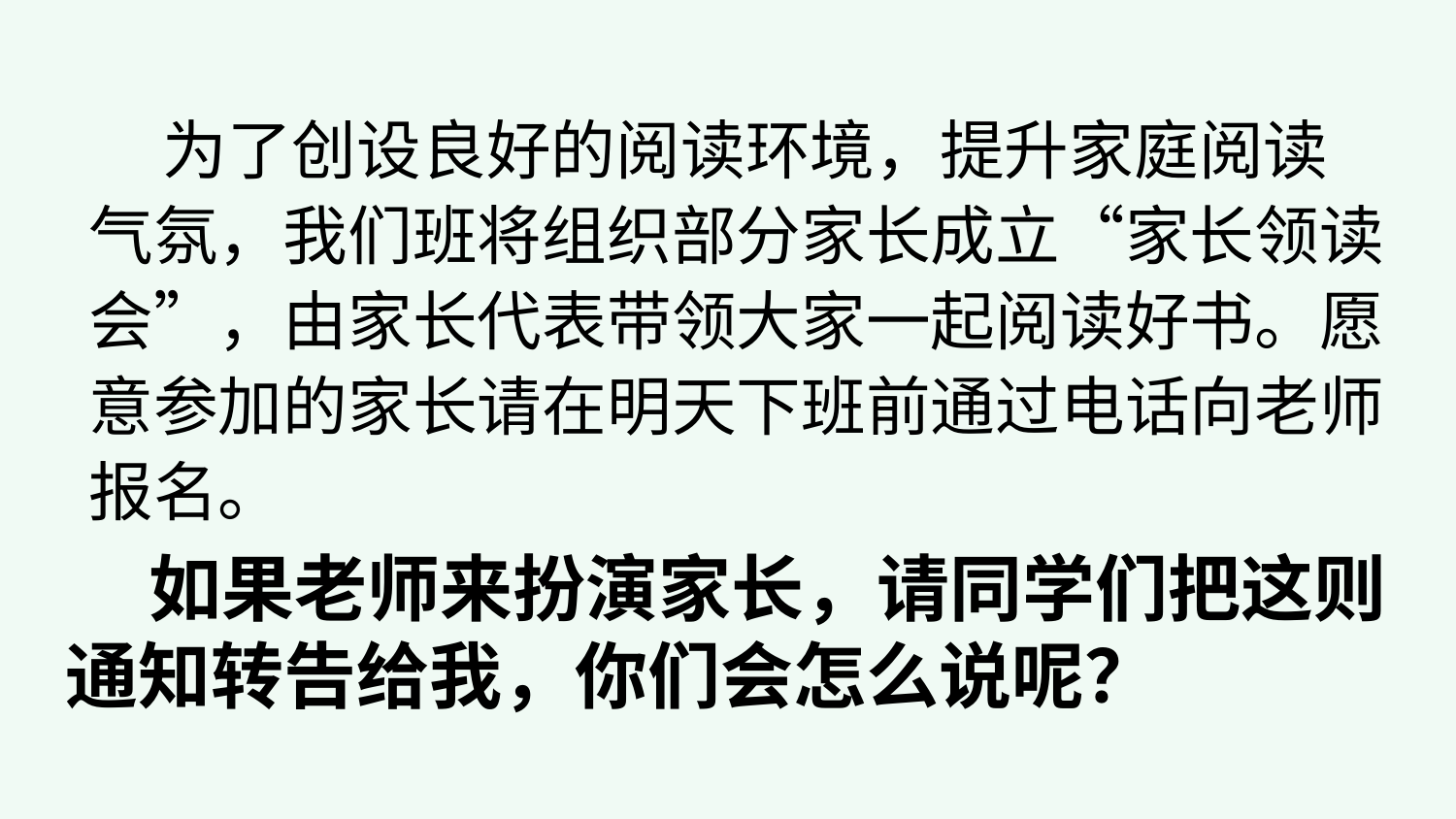

为了创设良好的阅读环境，提升家庭阅读气氛，我们班将组织部分家长成立“家长领读会”，由家长代表带领大家一起阅读好书。愿意参加的家长请在明天下班前通过电话向老师报名。
    如果老师来扮演家长，请同学们把这则通知转告给我，你们会怎么说呢？